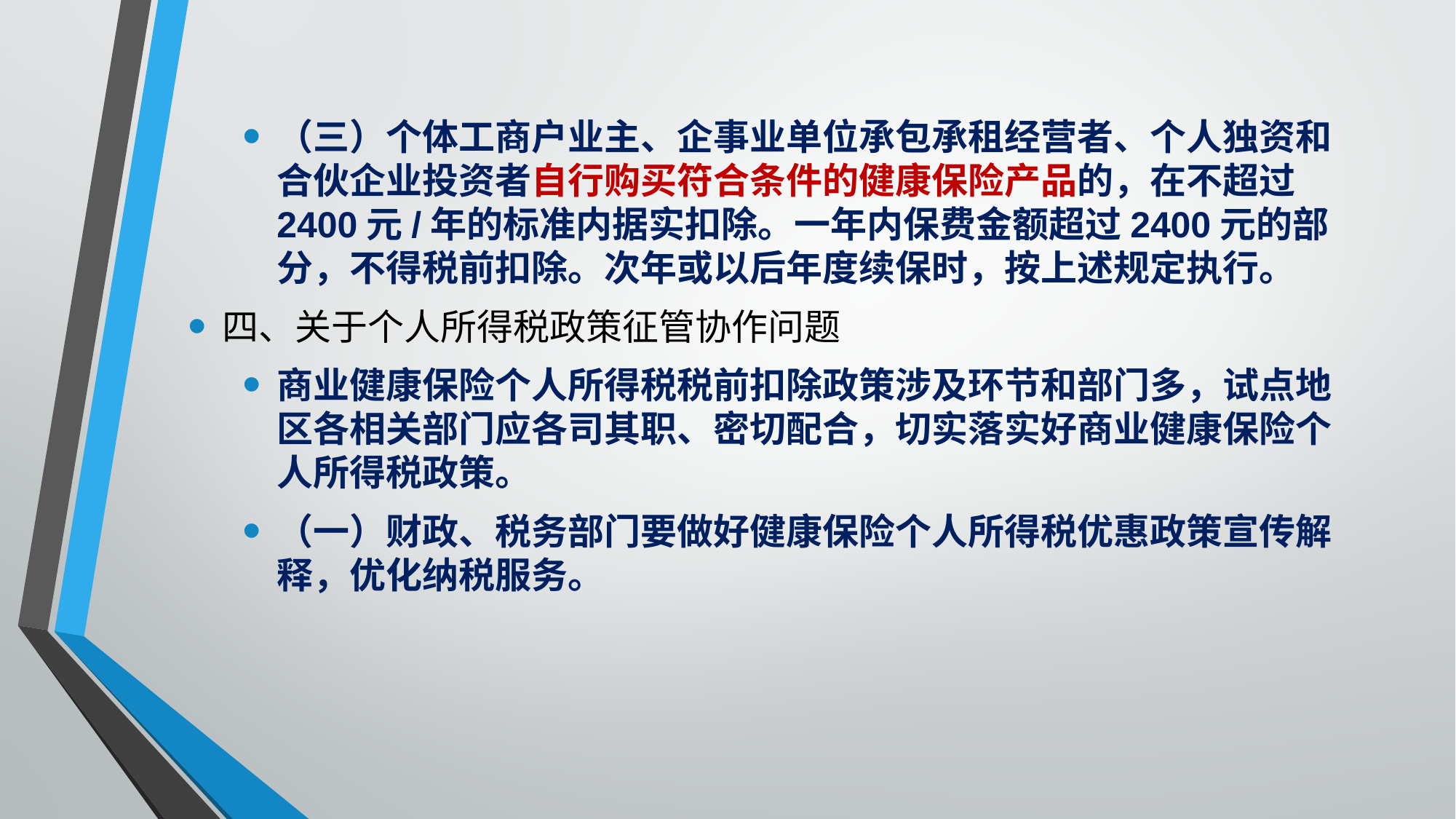

（三）个体工商户业主、企事业单位承包承租经营者、个人独资和合伙企业投资者自行购买符合条件的健康保险产品的，在不超过2400元/年的标准内据实扣除。一年内保费金额超过2400元的部分，不得税前扣除。次年或以后年度续保时，按上述规定执行。
四、关于个人所得税政策征管协作问题
商业健康保险个人所得税税前扣除政策涉及环节和部门多，试点地区各相关部门应各司其职、密切配合，切实落实好商业健康保险个人所得税政策。
（一）财政、税务部门要做好健康保险个人所得税优惠政策宣传解释，优化纳税服务。